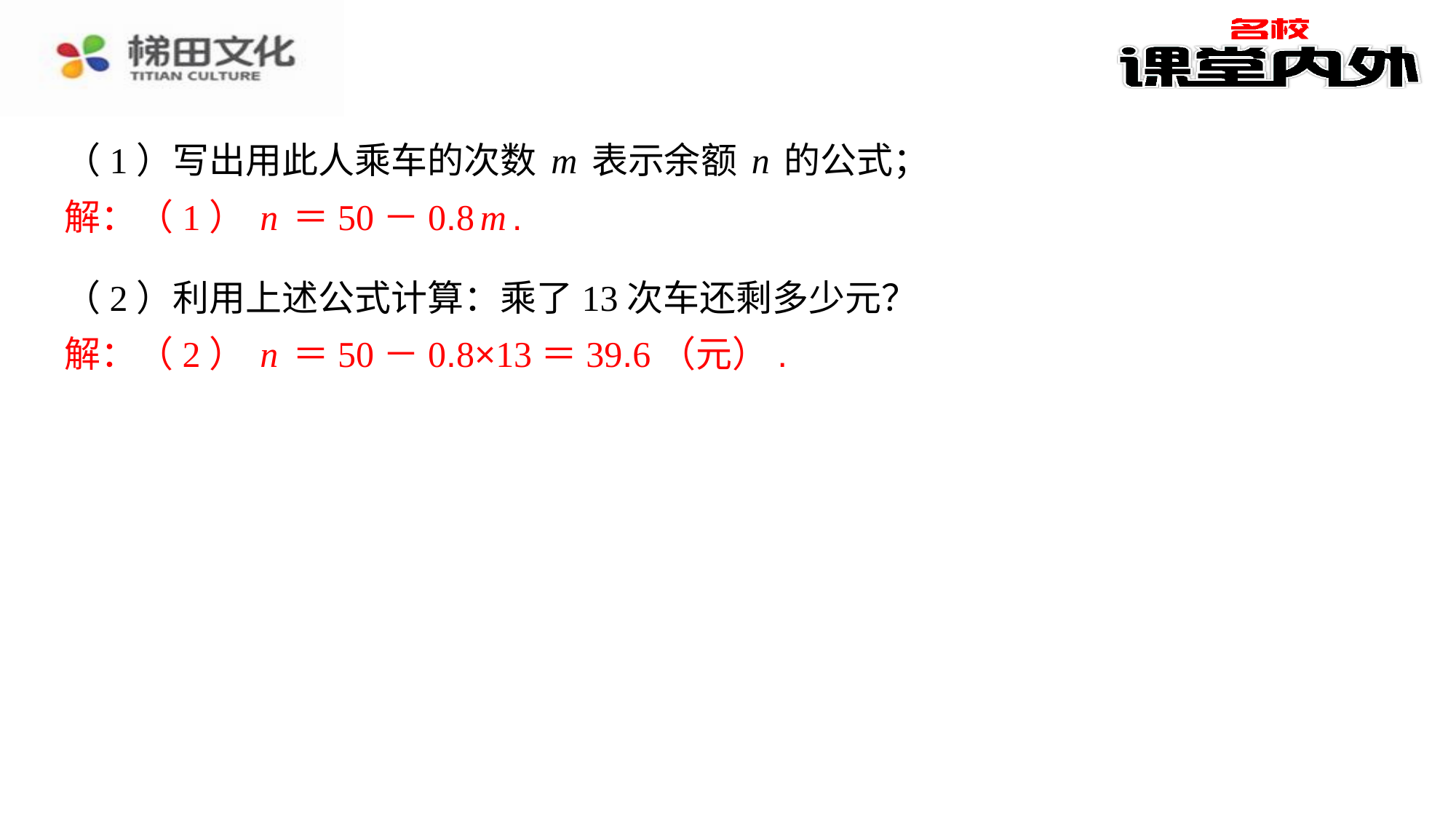

（1）写出用此人乘车的次数m表示余额n的公式；
解：（1）n＝50－0.8m.
解：（1）n＝50－0.8m.
（2）利用上述公式计算：乘了13次车还剩多少元？
解：（2）n＝50－0.8×13＝39.6（元）.
解：（2）n＝50－0.8×13＝39.6（元）.